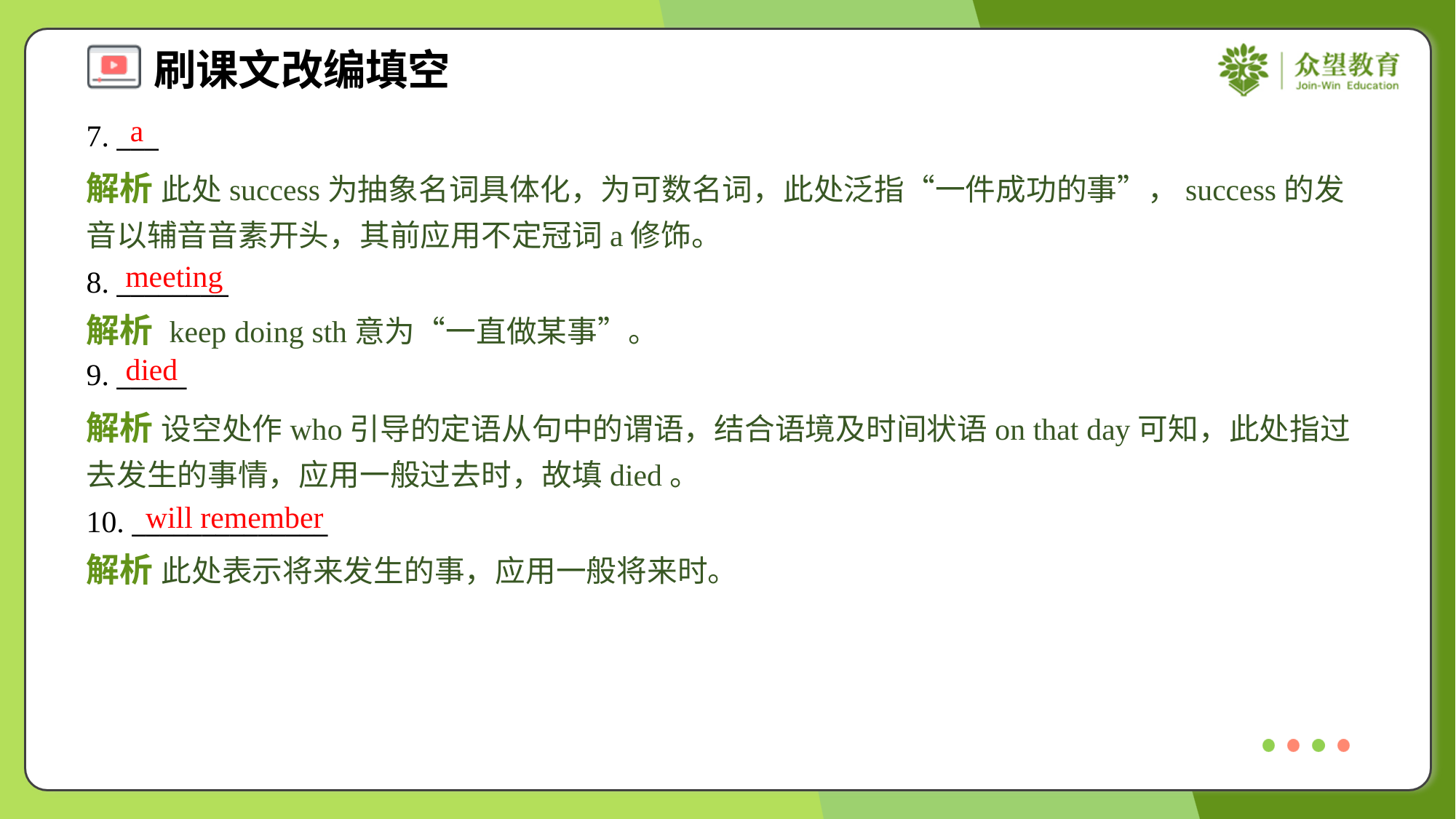

a
7. ___
解析 此处success为抽象名词具体化，为可数名词，此处泛指“一件成功的事”，success的发音以辅音音素开头，其前应用不定冠词a修饰。
meeting
8. ________
解析 keep doing sth意为“一直做某事”。
died
9. _____
解析 设空处作who引导的定语从句中的谓语，结合语境及时间状语on that day可知，此处指过去发生的事情，应用一般过去时，故填died。
will remember
10. ______________
解析 此处表示将来发生的事，应用一般将来时。